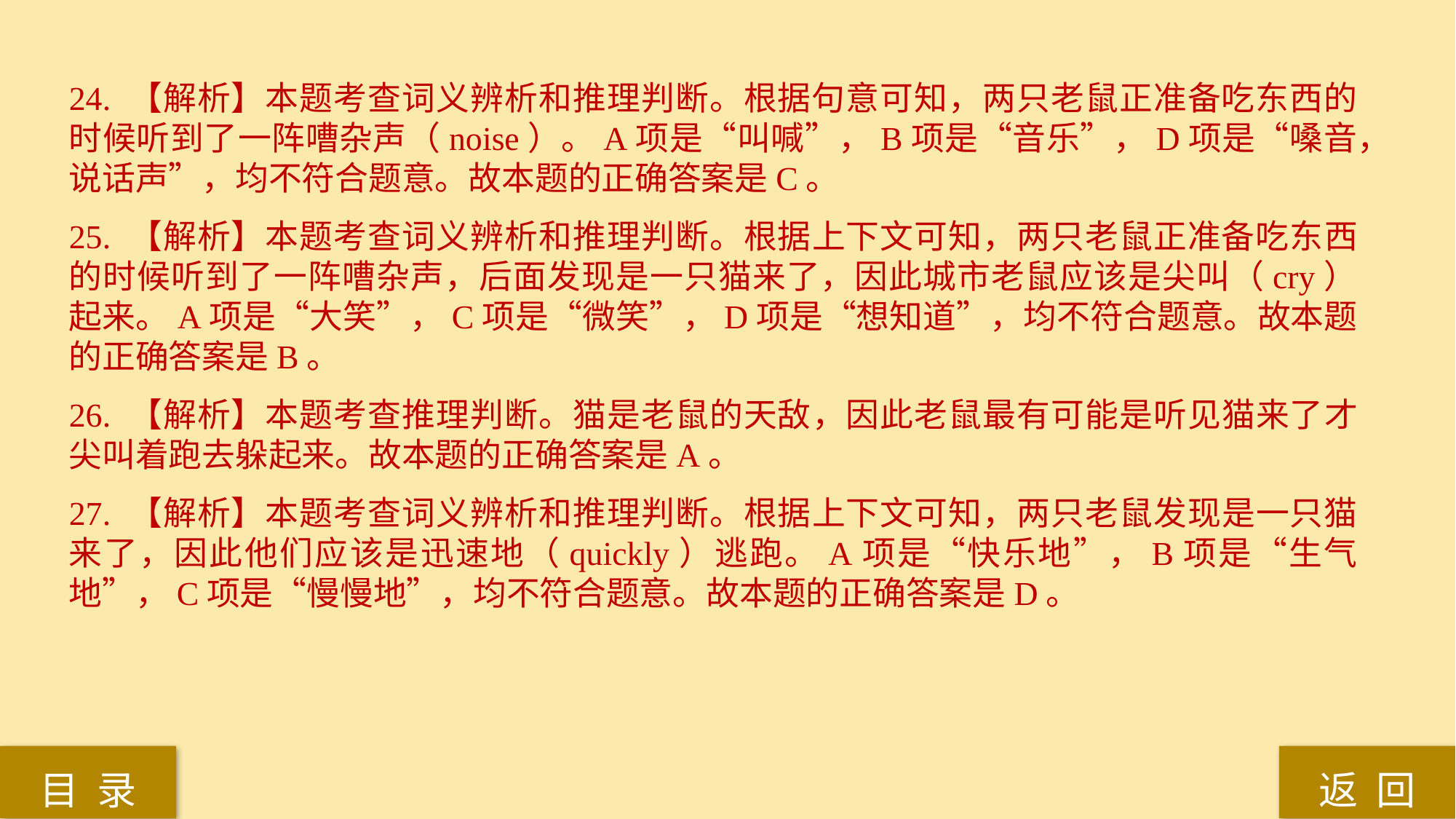

24. 【解析】本题考查词义辨析和推理判断。根据句意可知，两只老鼠正准备吃东西的时候听到了一阵嘈杂声（noise）。A项是“叫喊”，B项是“音乐”，D项是“嗓音，说话声”，均不符合题意。故本题的正确答案是C。
25. 【解析】本题考查词义辨析和推理判断。根据上下文可知，两只老鼠正准备吃东西的时候听到了一阵嘈杂声，后面发现是一只猫来了，因此城市老鼠应该是尖叫（cry）起来。A项是“大笑”，C项是“微笑”，D项是“想知道”，均不符合题意。故本题的正确答案是B。
26. 【解析】本题考查推理判断。猫是老鼠的天敌，因此老鼠最有可能是听见猫来了才尖叫着跑去躲起来。故本题的正确答案是A。
27. 【解析】本题考查词义辨析和推理判断。根据上下文可知，两只老鼠发现是一只猫来了，因此他们应该是迅速地（quickly）逃跑。A项是“快乐地”，B项是“生气地”，C项是“慢慢地”，均不符合题意。故本题的正确答案是D。
返  回